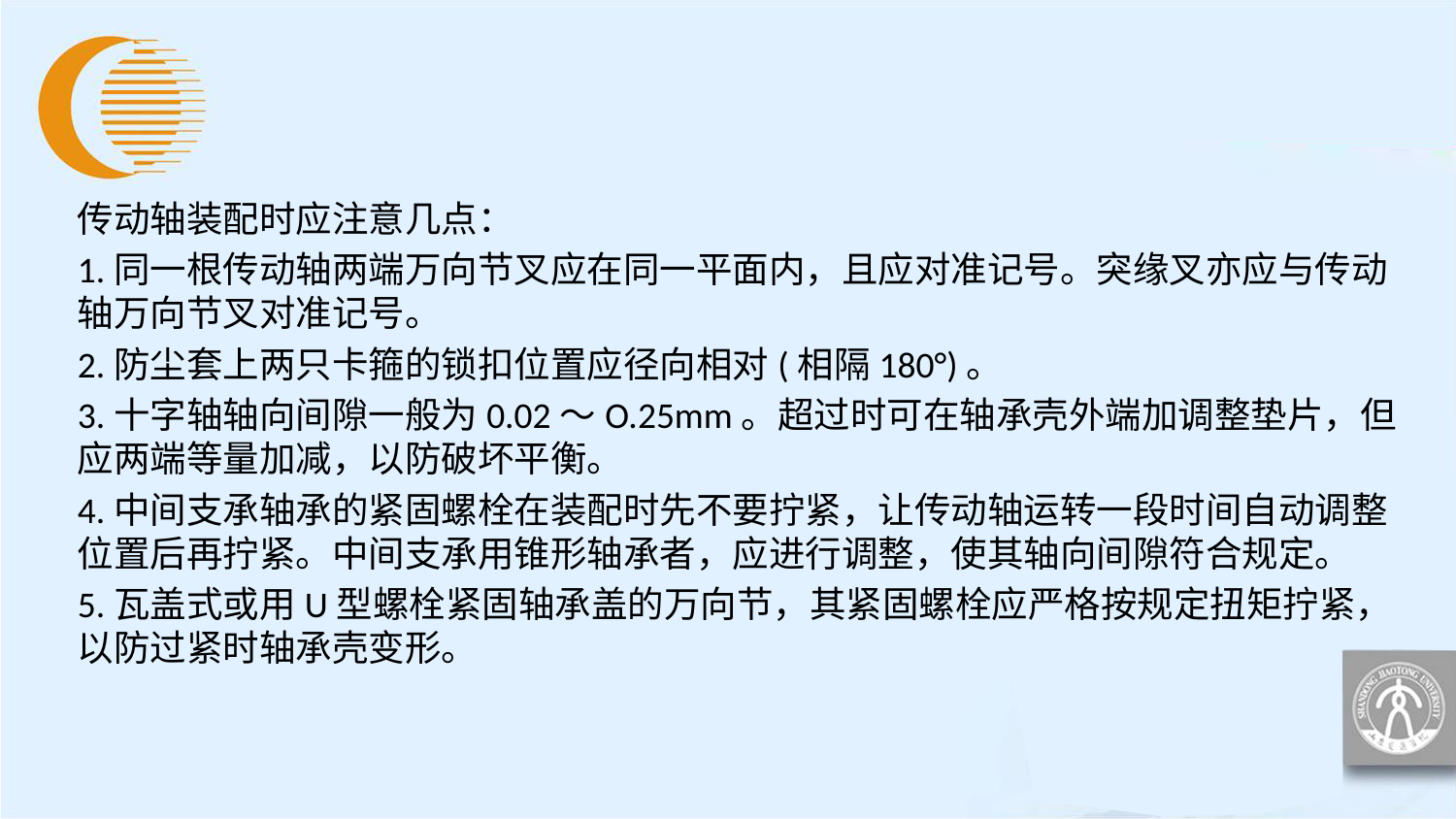

传动轴装配时应注意几点：
1.同一根传动轴两端万向节叉应在同一平面内，且应对准记号。突缘叉亦应与传动轴万向节叉对准记号。
2.防尘套上两只卡箍的锁扣位置应径向相对(相隔180°)。
3.十字轴轴向间隙一般为0.02～O.25mm。超过时可在轴承壳外端加调整垫片，但应两端等量加减，以防破坏平衡。
4.中间支承轴承的紧固螺栓在装配时先不要拧紧，让传动轴运转一段时间自动调整位置后再拧紧。中间支承用锥形轴承者，应进行调整，使其轴向间隙符合规定。
5.瓦盖式或用U型螺栓紧固轴承盖的万向节，其紧固螺栓应严格按规定扭矩拧紧，以防过紧时轴承壳变形。